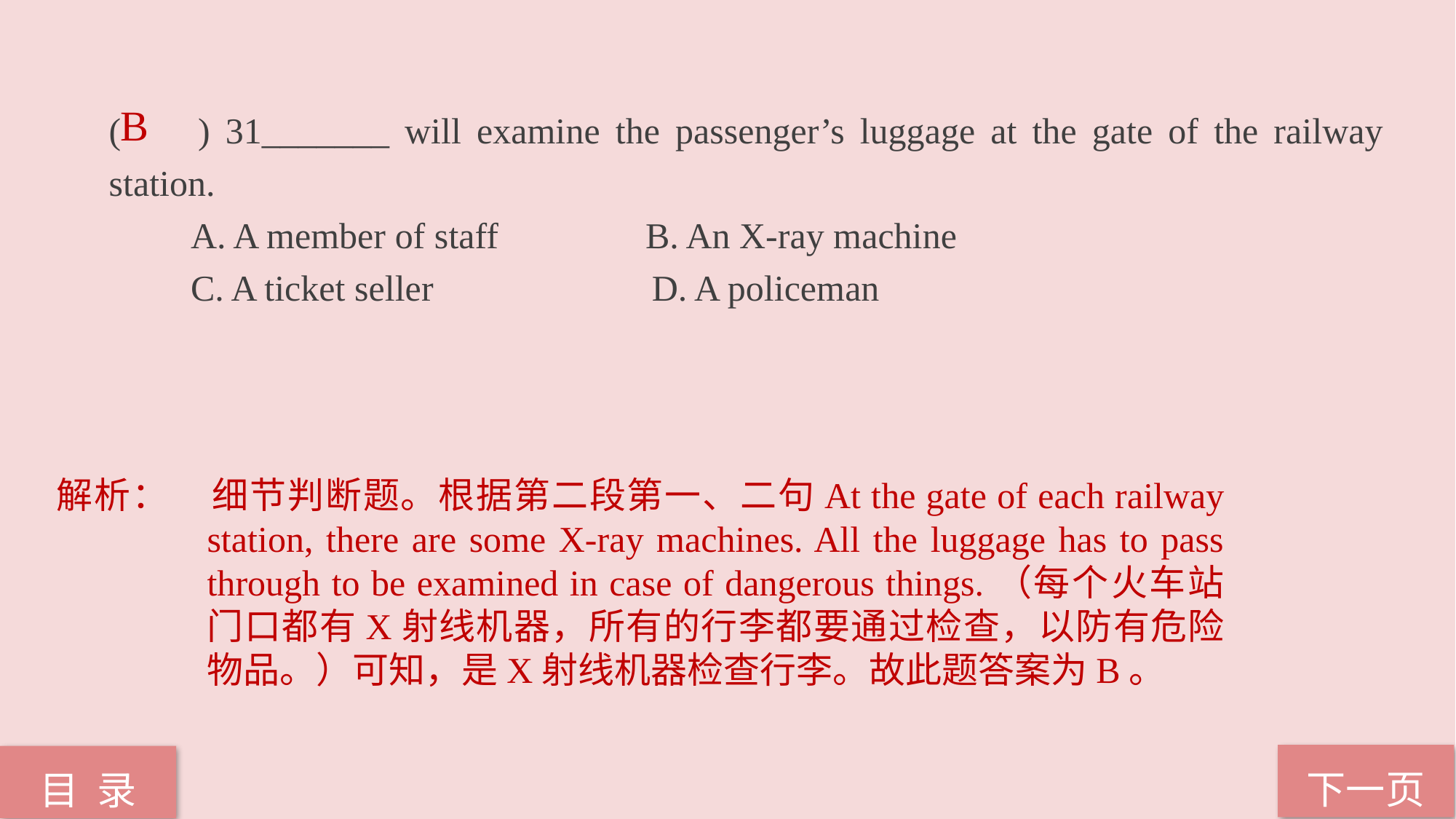

B
(     ) 31_______ will examine the passenger’s luggage at the gate of the railway station.
         A. A member of staff 	           B. An X-ray machine
         C. A ticket seller                        D. A policeman
解析：	细节判断题。根据第二段第一、二句At the gate of each railway station, there are some X-ray machines. All the luggage has to pass through to be examined in case of dangerous things.（每个火车站门口都有X射线机器，所有的行李都要通过检查，以防有危险物品。）可知，是X射线机器检查行李。故此题答案为B。